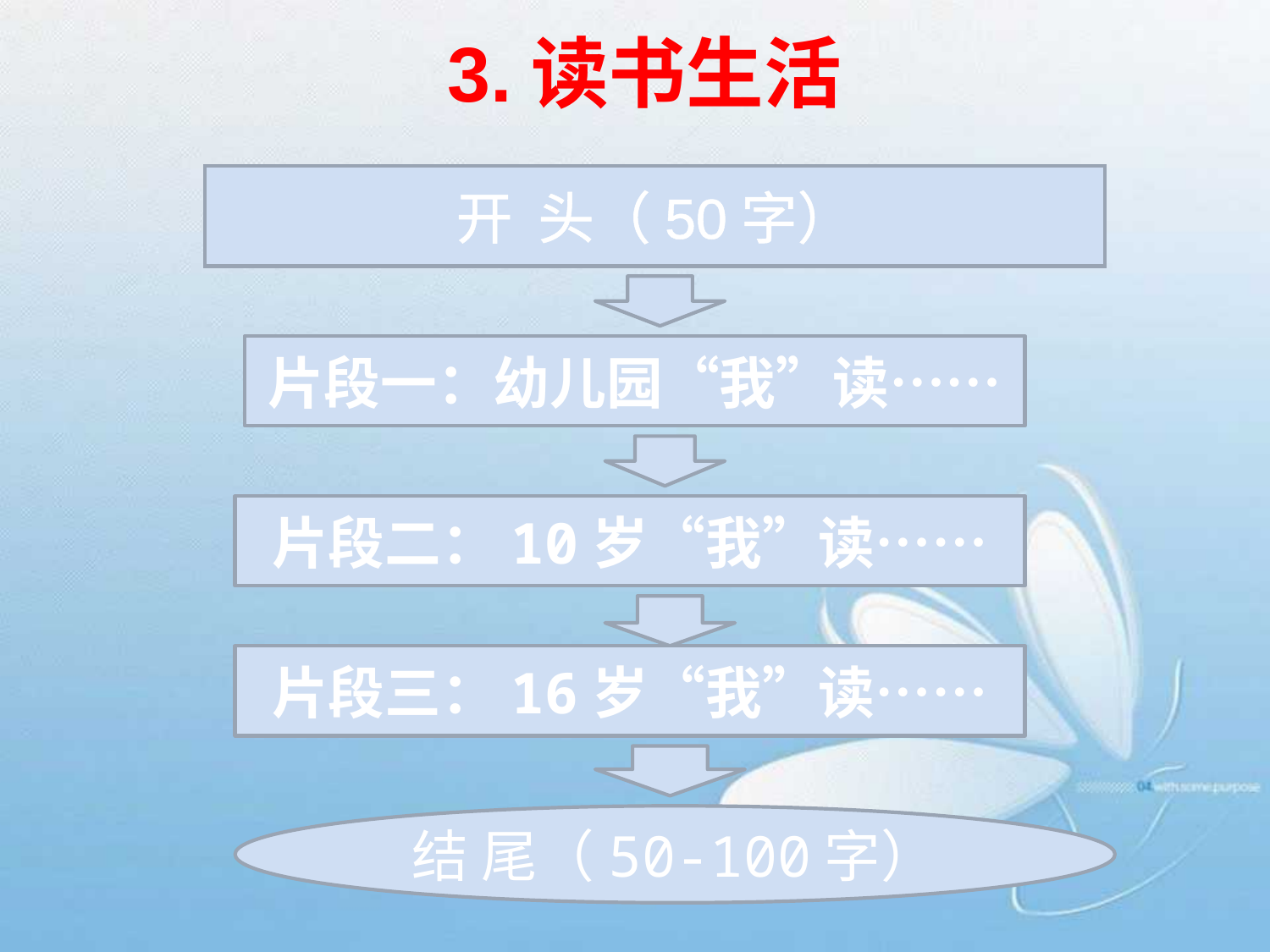

# 3.读书生活
开  头（50字）

片段一：幼儿园“我”读……

片段二：10岁“我”读……

片段三：16岁“我”读……

结 尾（50-100字）